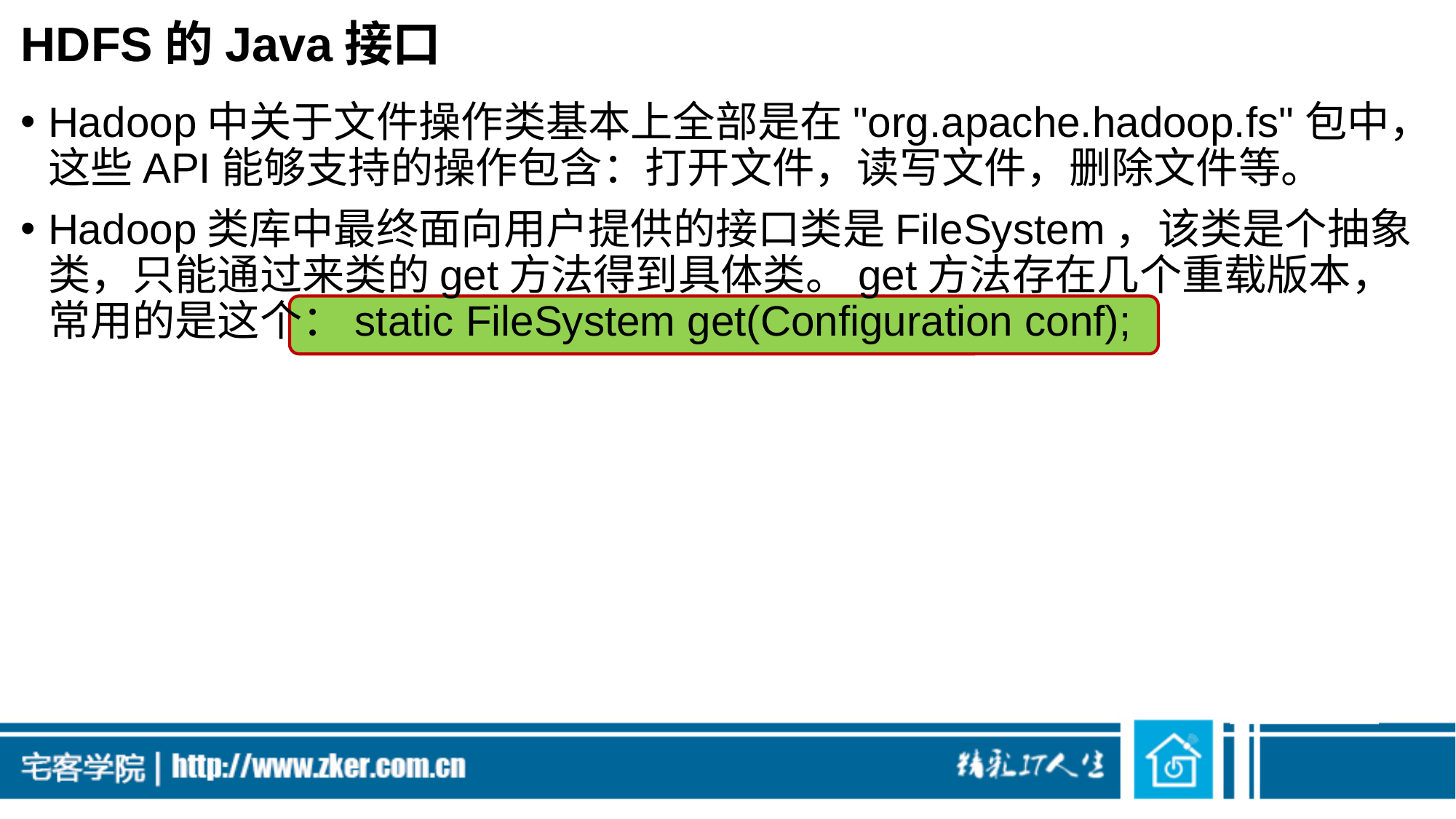

# HDFS的Java接口
Hadoop中关于文件操作类基本上全部是在"org.apache.hadoop.fs"包中，这些API能够支持的操作包含：打开文件，读写文件，删除文件等。
Hadoop类库中最终面向用户提供的接口类是FileSystem，该类是个抽象类，只能通过来类的get方法得到具体类。get方法存在几个重载版本，常用的是这个：static FileSystem get(Configuration conf);